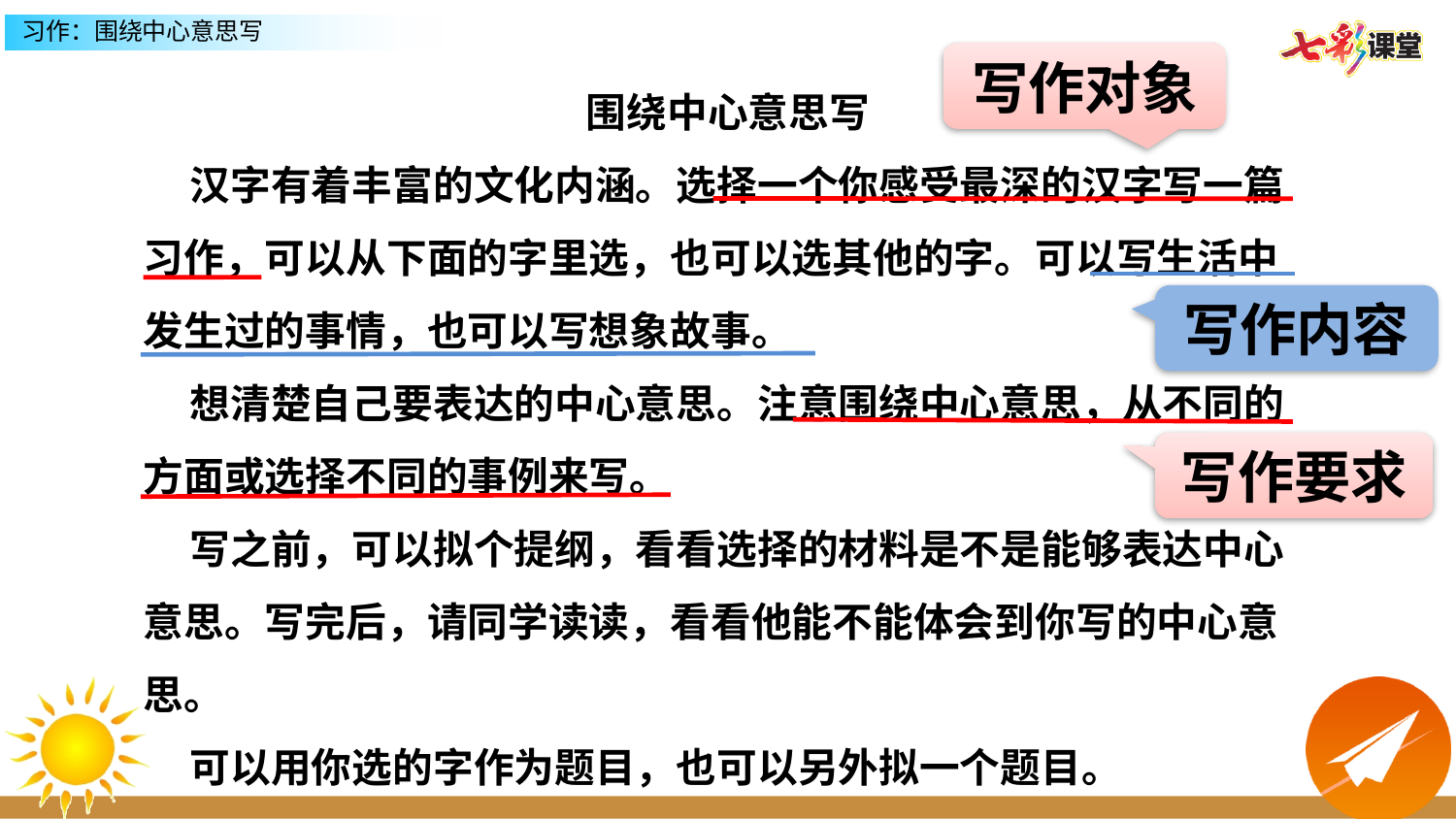

写作对象
围绕中心意思写
    汉字有着丰富的文化内涵。选择一个你感受最深的汉字写一篇习作，可以从下面的字里选，也可以选其他的字。可以写生活中发生过的事情，也可以写想象故事。
    想清楚自己要表达的中心意思。注意围绕中心意思，从不同的方面或选择不同的事例来写。
    写之前，可以拟个提纲，看看选择的材料是不是能够表达中心意思。写完后，请同学读读，看看他能不能体会到你写的中心意思。
    可以用你选的字作为题目，也可以另外拟一个题目。
写作内容
写作要求